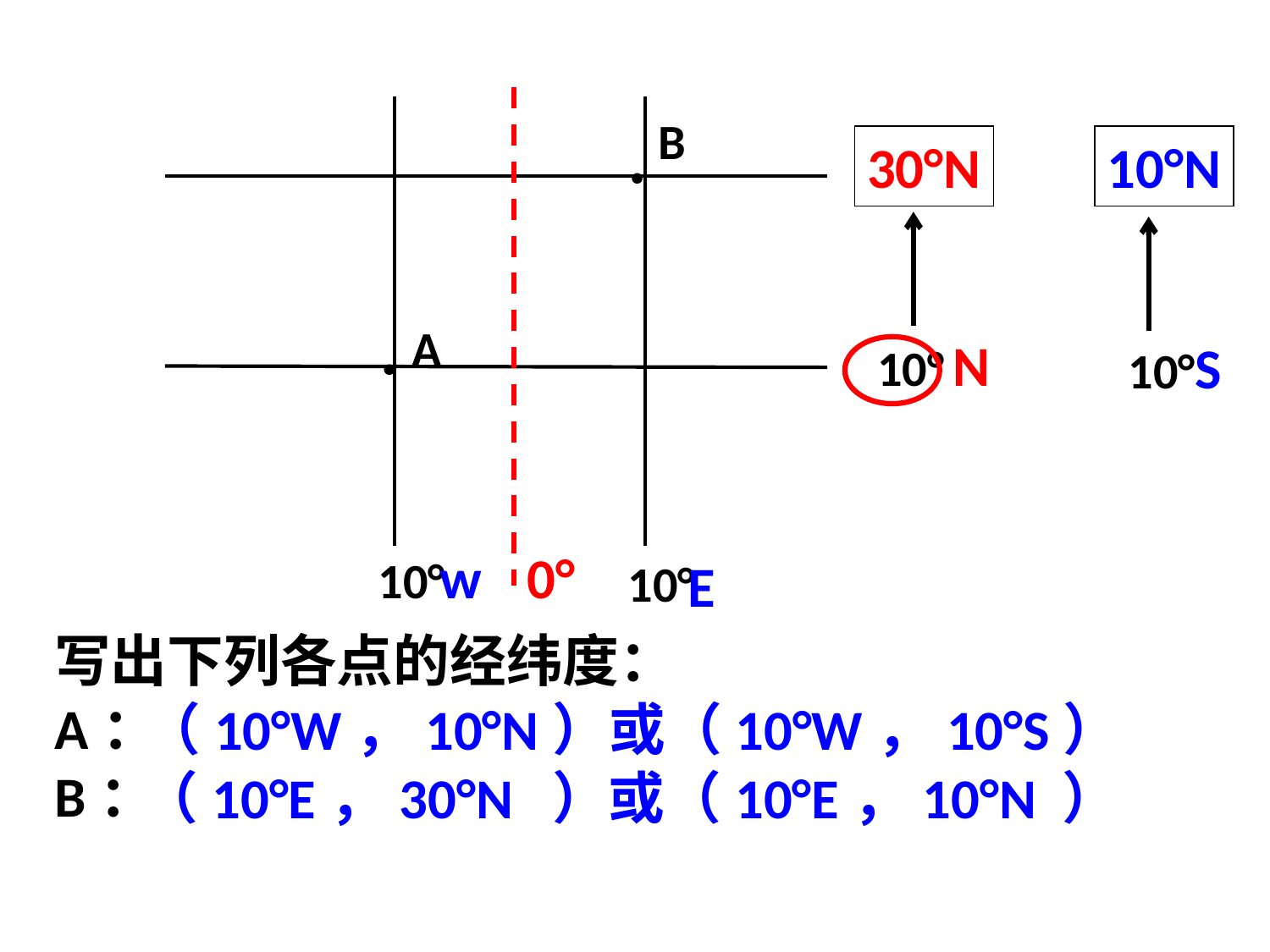

B
30°N
10°N
●
A
N
S
10°
10°

●
w
0°
10°
E
10°
写出下列各点的经纬度：
A：
B：
（10°W，10°N）或（10°W，10°S）
（10°E，30°N  ）或（10°E，10°N ）